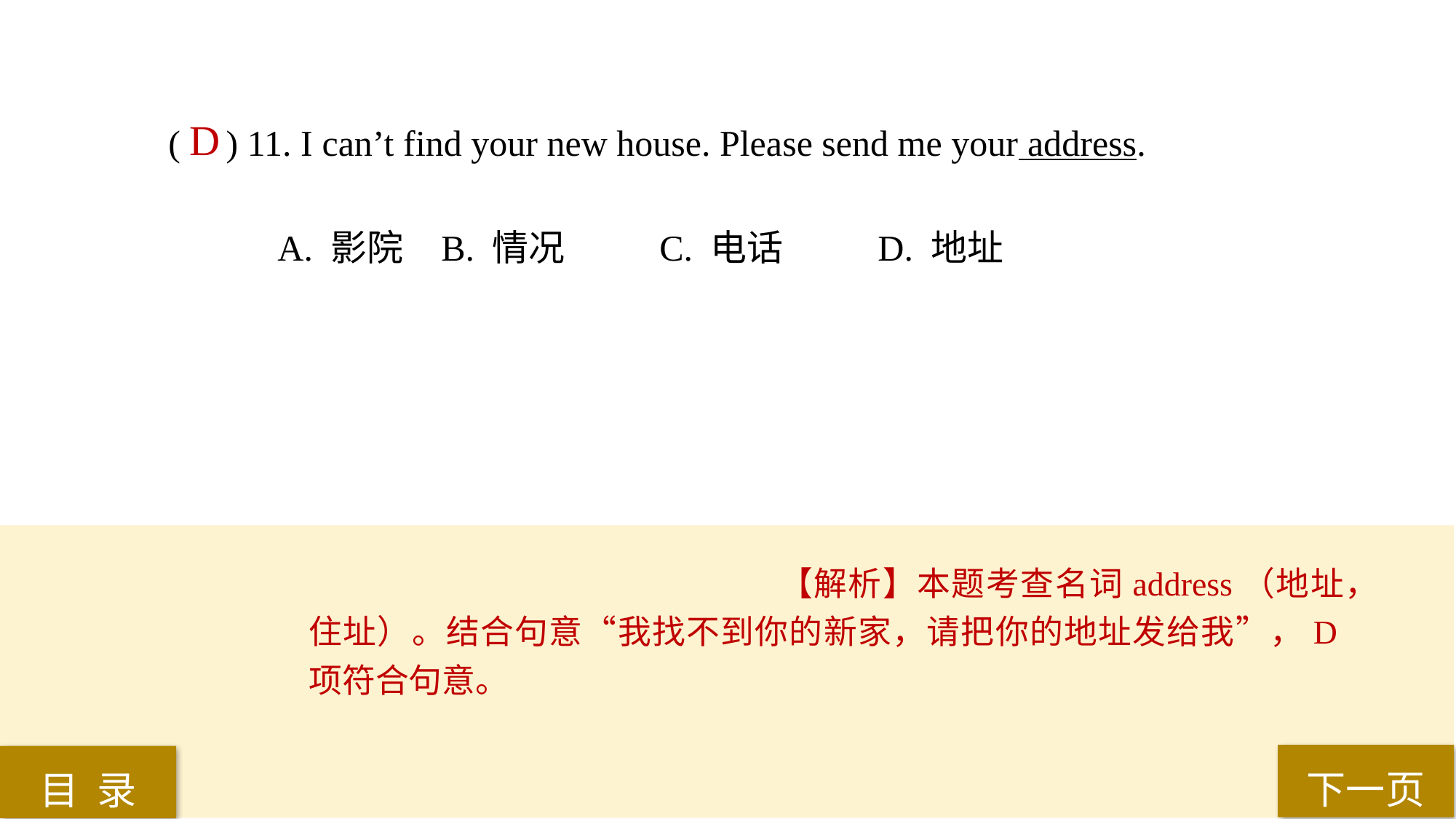

(     ) 11. I can’t find your new house. Please send me your address.

A. 影院 	B. 情况 	C. 电话 	D. 地址
D
【解析】本题考查名词address（地址，住址）。结合句意“我找不到你的新家，请把你的地址发给我”，D项符合句意。